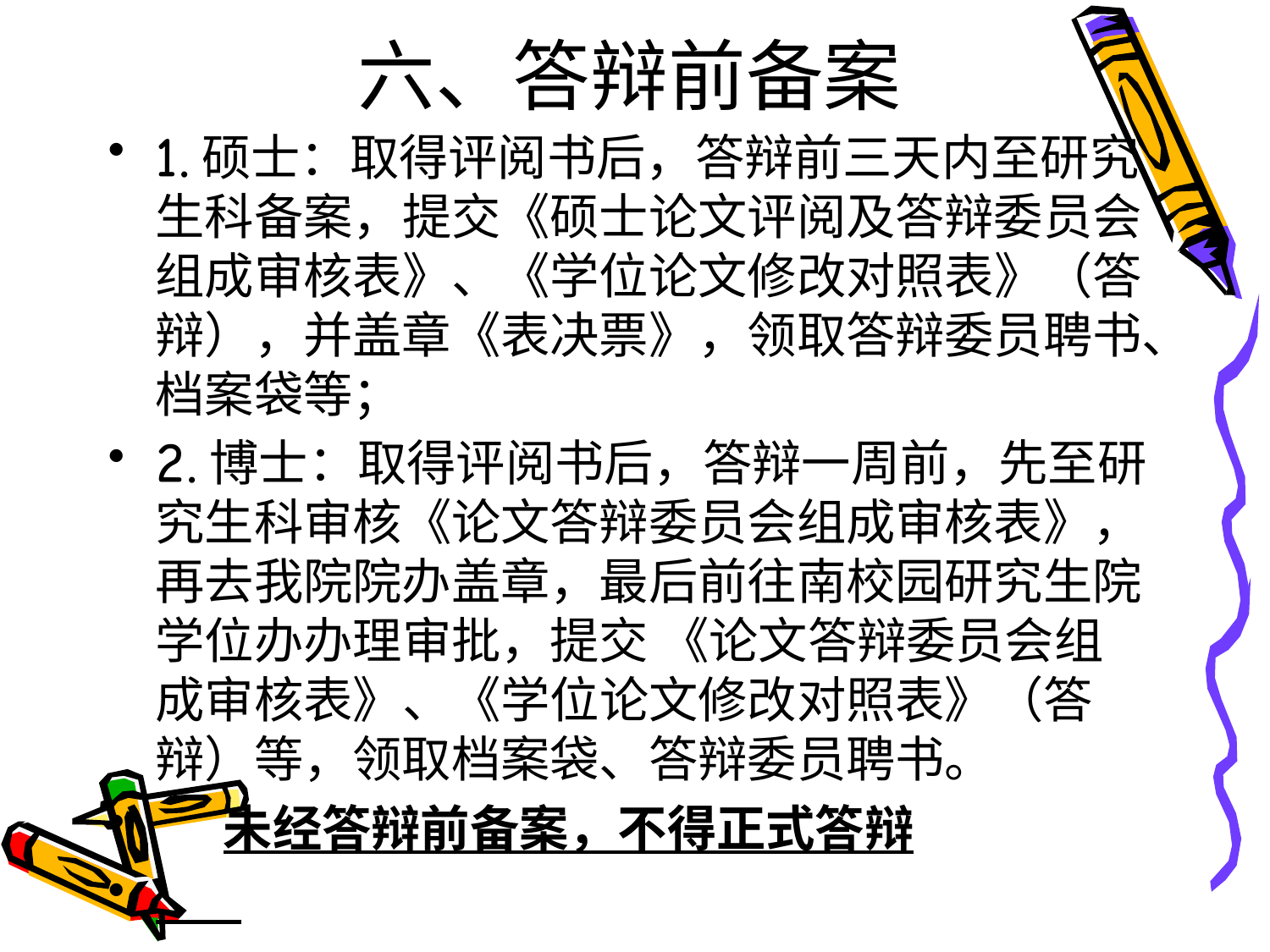

# 六、答辩前备案
1.硕士：取得评阅书后，答辩前三天内至研究生科备案，提交《硕士论文评阅及答辩委员会组成审核表》、《学位论文修改对照表》（答辩），并盖章《表决票》，领取答辩委员聘书、档案袋等；
2.博士：取得评阅书后，答辩一周前，先至研究生科审核《论文答辩委员会组成审核表》，再去我院院办盖章，最后前往南校园研究生院学位办办理审批，提交 《论文答辩委员会组成审核表》、《学位论文修改对照表》（答辩）等，领取档案袋、答辩委员聘书。
     未经答辩前备案，不得正式答辩